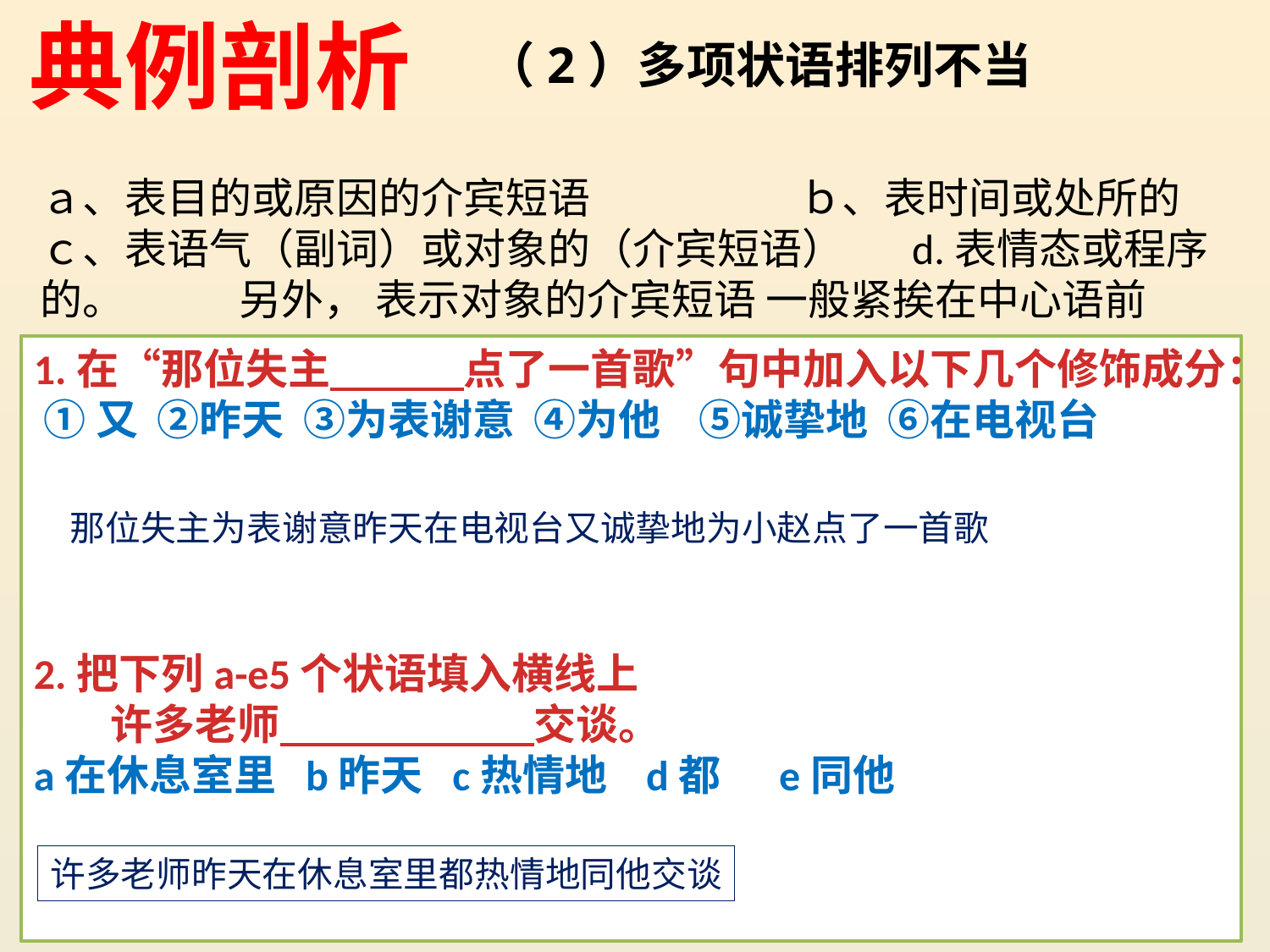

典例剖析
（2）多项状语排列不当
ａ、表目的或原因的介宾短语                      ｂ、表时间或处所的
ｃ、表语气（副词）或对象的（介宾短语）      d.表情态或程序的。            另外， 表示对象的介宾短语 一般紧挨在中心语前
1.在“那位失主              点了一首歌”句中加入以下几个修饰成分：
 ①又  ②昨天  ③为表谢意  ④为他    ⑤诚挚地  ⑥在电视台

2.把下列a-e5个状语填入横线上
       许多老师　　　　　　交谈。
a在休息室里  b昨天  c热情地   d都     e同他

那位失主为表谢意昨天在电视台又诚挚地为小赵点了一首歌
许多老师昨天在休息室里都热情地同他交谈